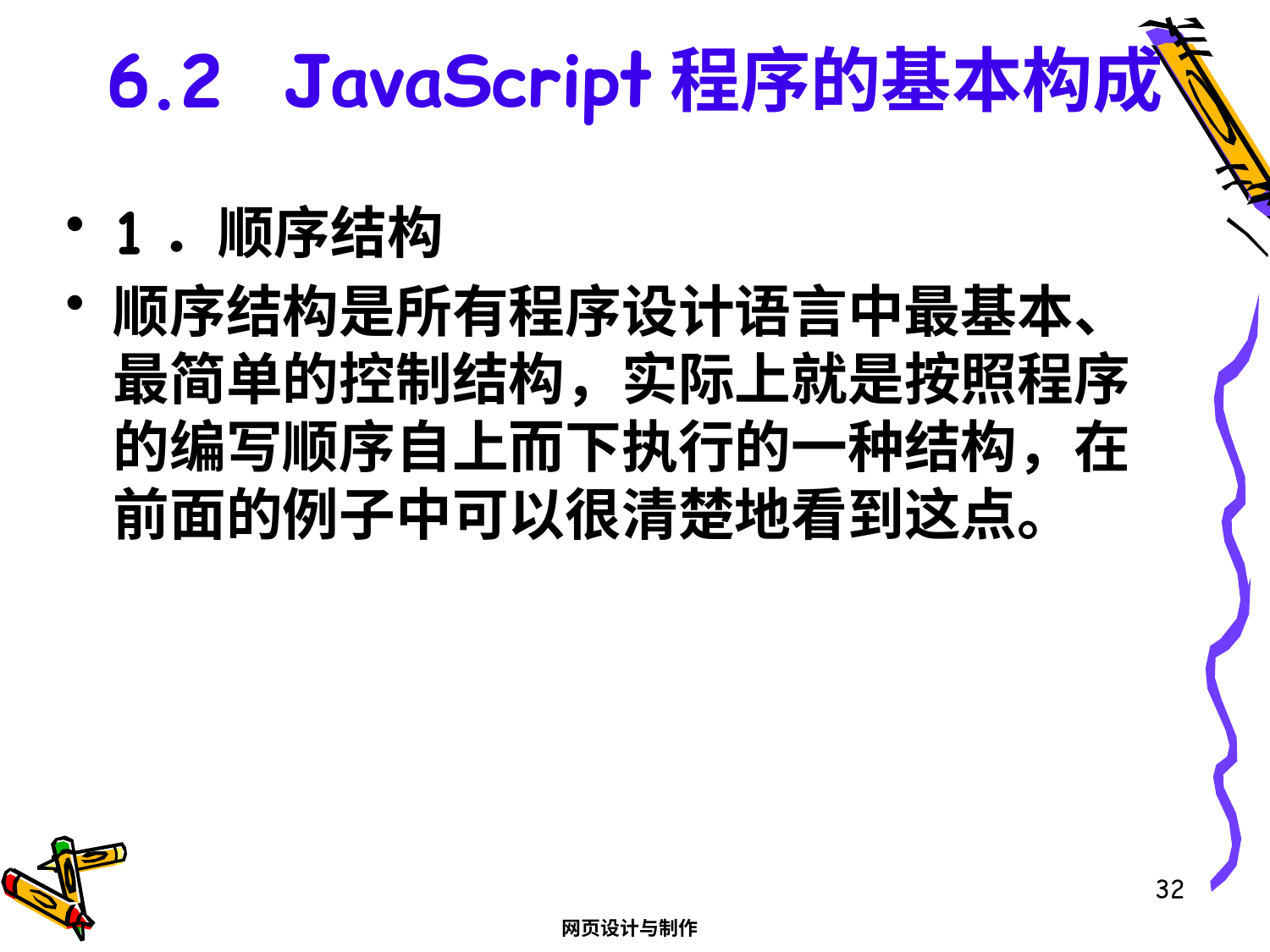

# 6.2  JavaScript程序的基本构成
1．顺序结构
顺序结构是所有程序设计语言中最基本、最简单的控制结构，实际上就是按照程序的编写顺序自上而下执行的一种结构，在前面的例子中可以很清楚地看到这点。
32
网页设计与制作